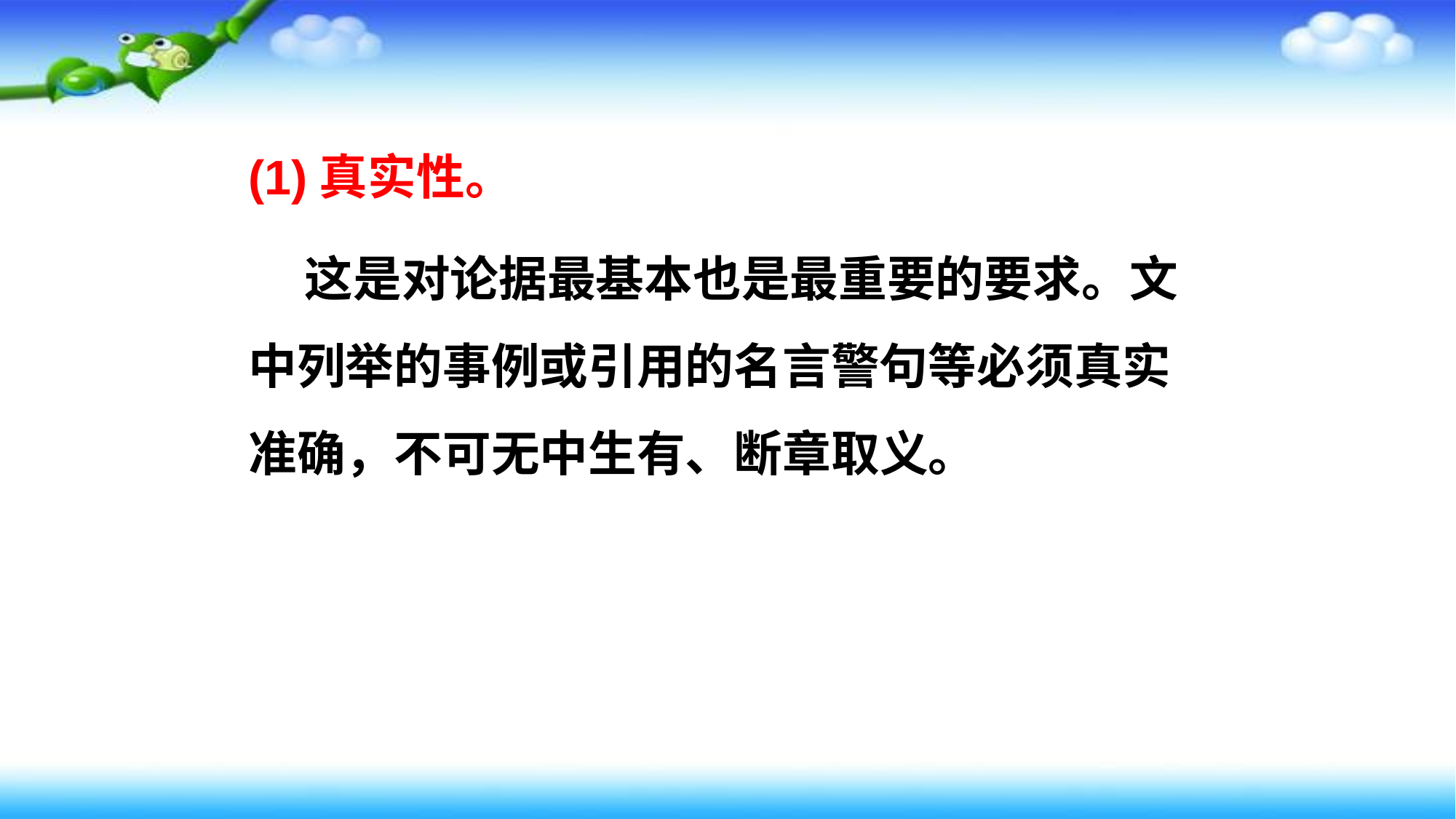

(1)真实性。
    这是对论据最基本也是最重要的要求。文中列举的事例或引用的名言警句等必须真实准确，不可无中生有、断章取义。